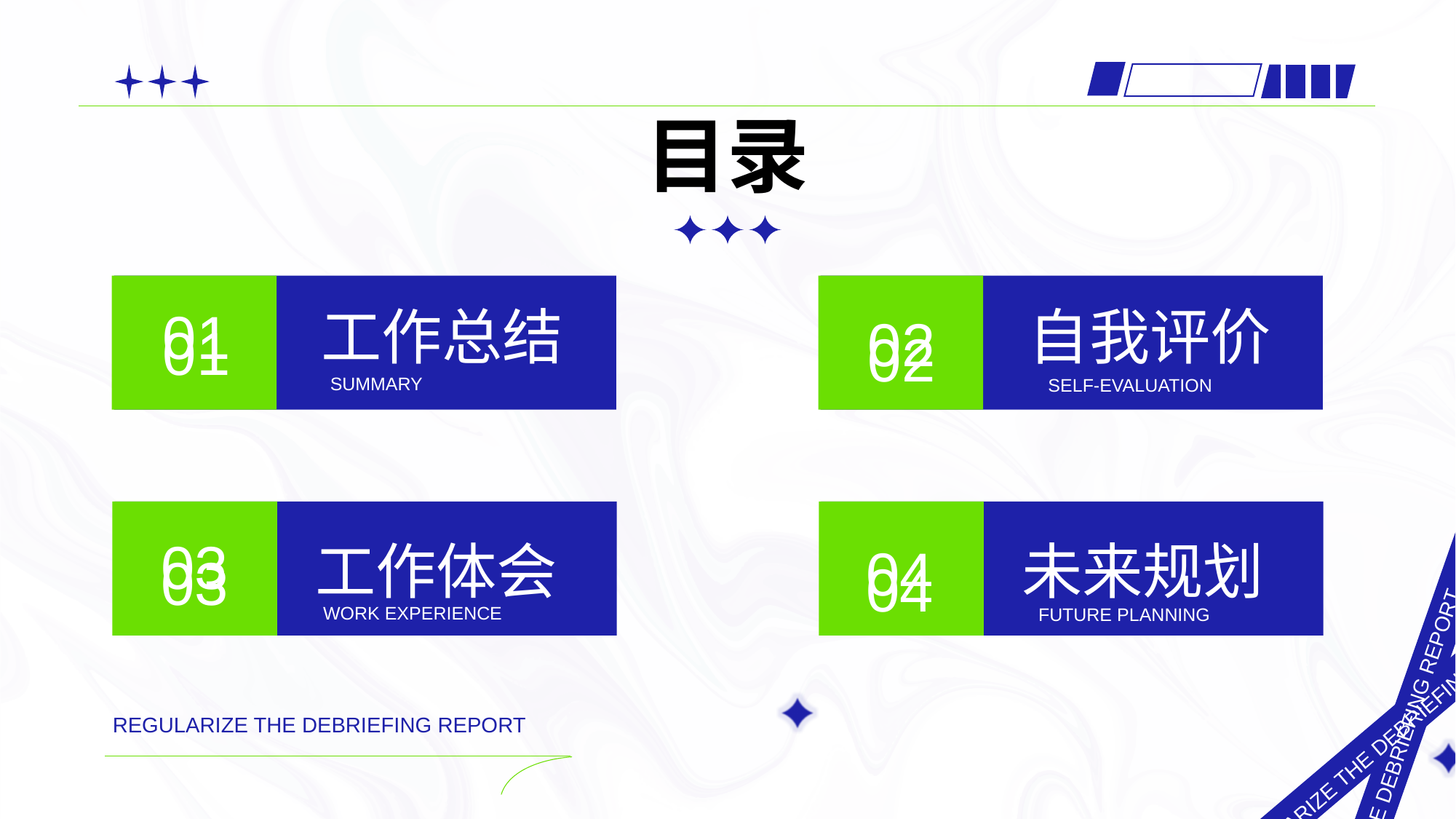

目录

工作总结
自我评价
01
01
02
02
SUMMARY
SELF-EVALUATION

03
03
工作体会
未来规划
04
04
WORK EXPERIENCE
FUTURE PLANNING
REGULARIZE THE DEBRIEFING REPORT

REGULARIZE THE DEBRIEFING REPORT

REGULARIZE THE DEBRIEFING REPORT